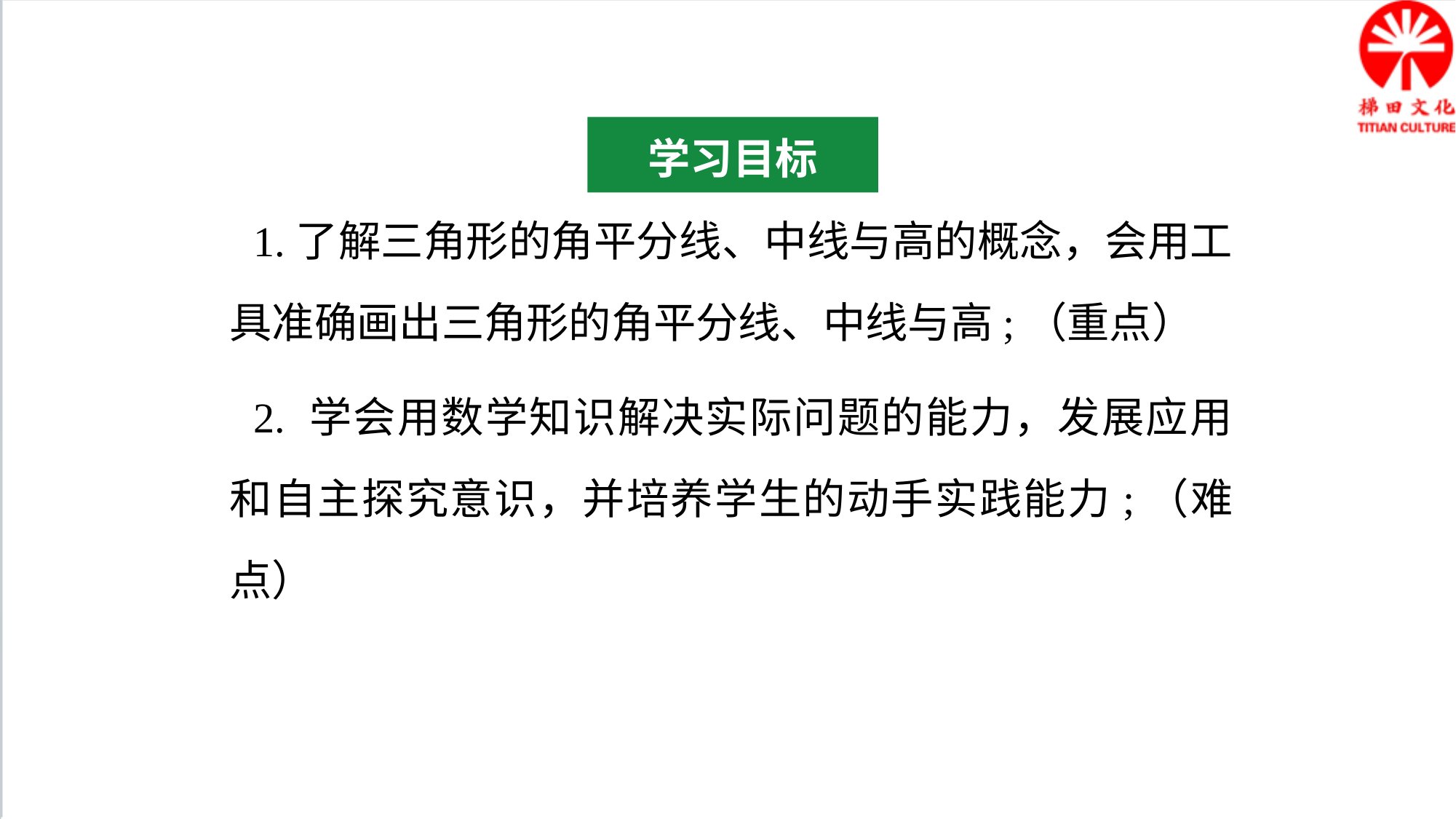

学习目标
1.了解三角形的角平分线、中线与高的概念，会用工具准确画出三角形的角平分线、中线与高;（重点）
2. 学会用数学知识解决实际问题的能力，发展应用和自主探究意识，并培养学生的动手实践能力;（难点）